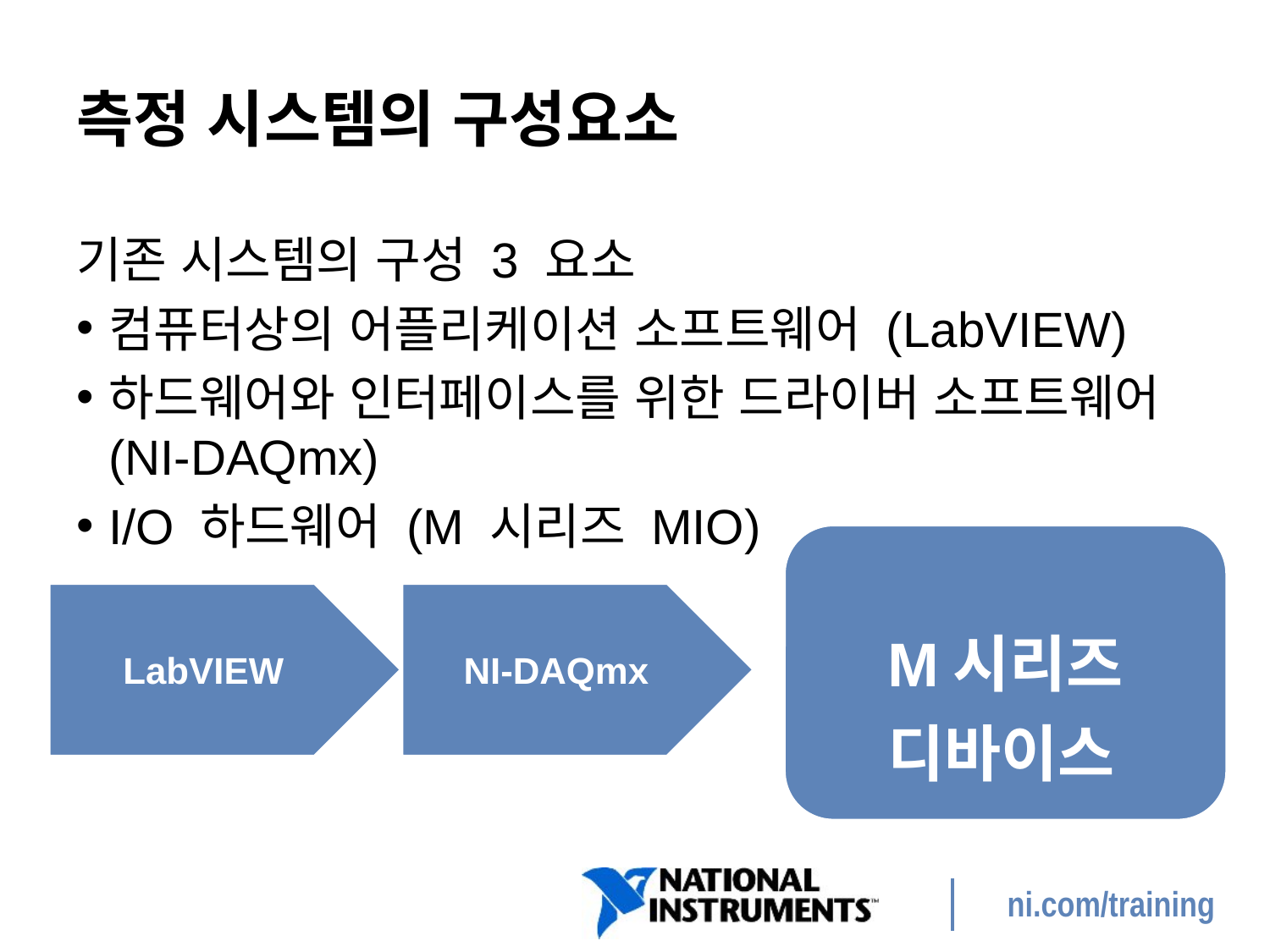

# 측정 시스템의 구성요소
기존 시스템의 구성 3 요소
컴퓨터상의 어플리케이션 소프트웨어 (LabVIEW)
하드웨어와 인터페이스를 위한 드라이버 소프트웨어 (NI-DAQmx)
I/O 하드웨어 (M 시리즈 MIO)
M시리즈 디바이스
LabVIEW
NI-DAQmx